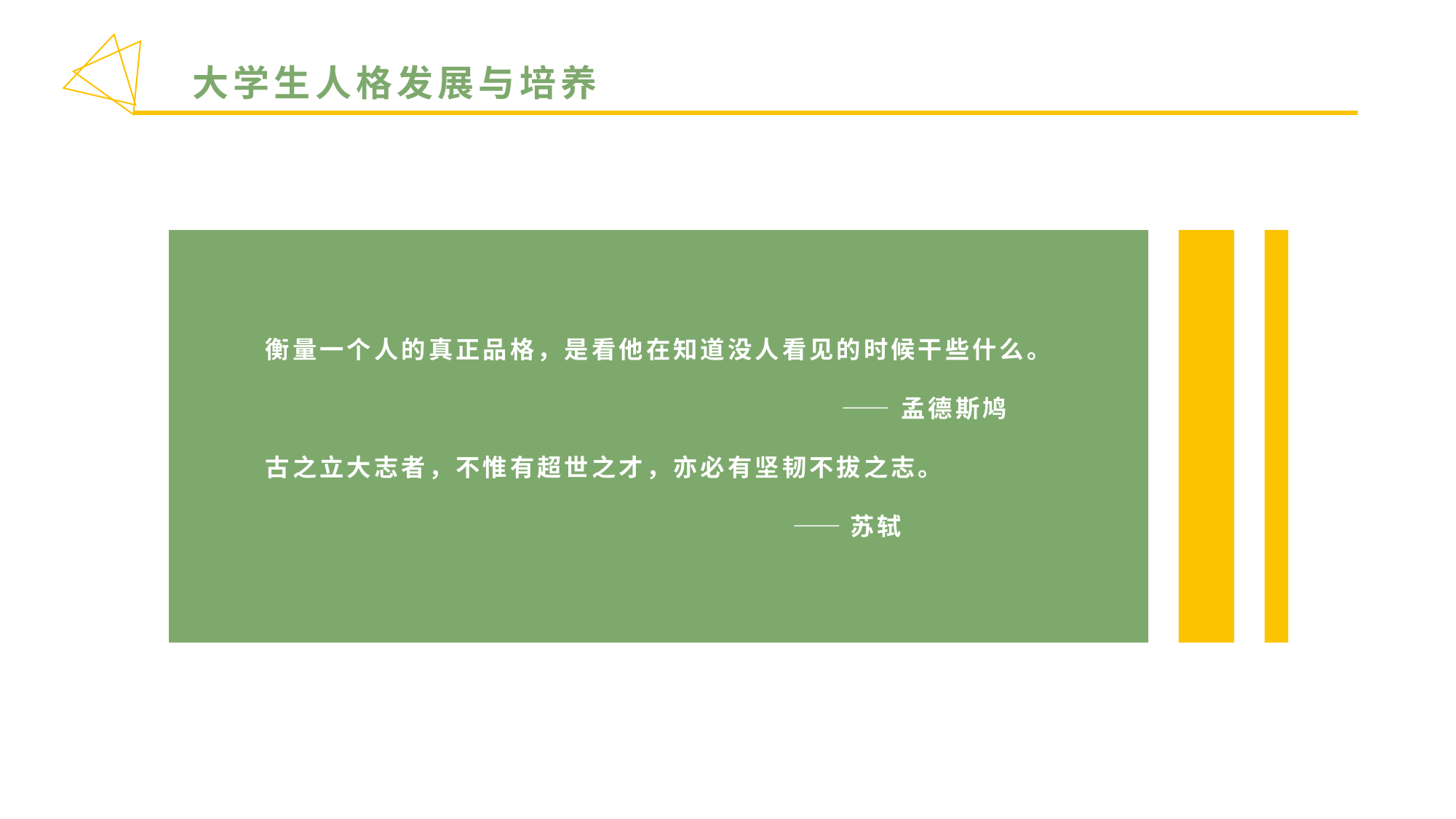

大学生人格发展与培养

衡量一个人的真正品格，是看他在知道没人看见的时候干些什么。
                                                                    ——孟德斯鸠
古之立大志者，不惟有超世之才，亦必有坚韧不拔之志。
                                                              ——苏轼